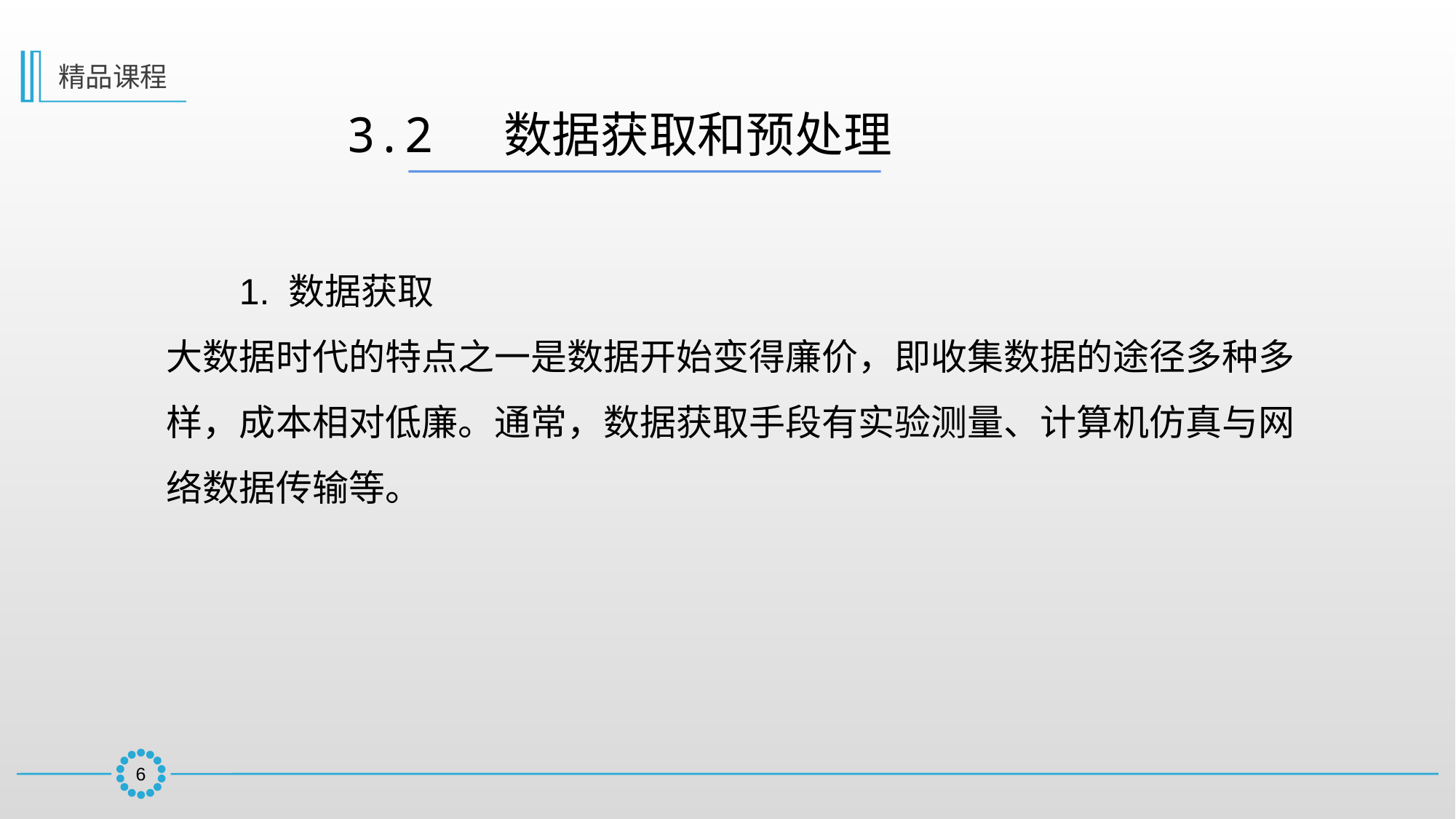

精品课程
3.2  数据获取和预处理

1. 数据获取
大数据时代的特点之一是数据开始变得廉价，即收集数据的途径多种多样，成本相对低廉。通常，数据获取手段有实验测量、计算机仿真与网络数据传输等。

6